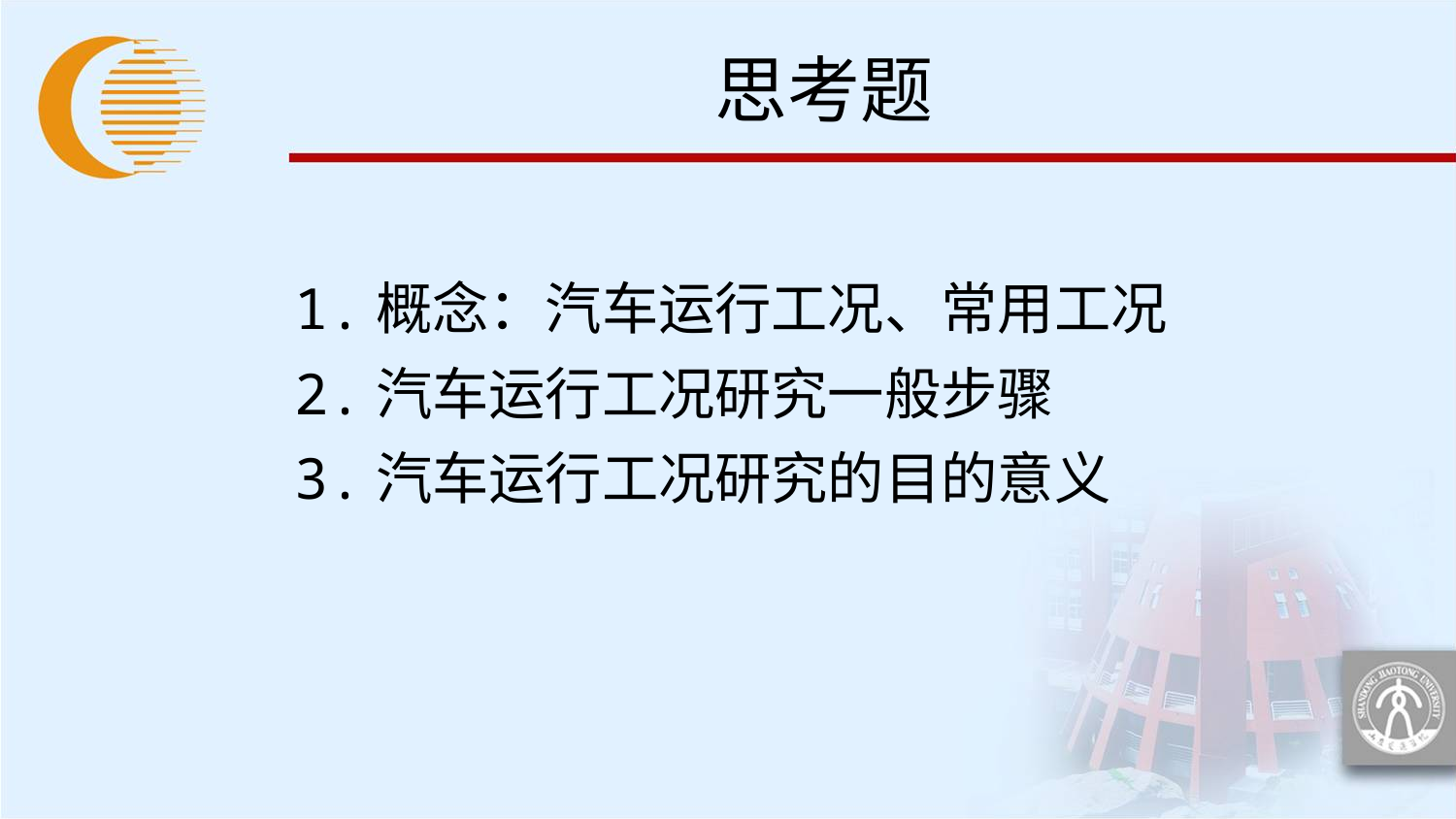

# 思考题
1.概念：汽车运行工况、常用工况
2.汽车运行工况研究一般步骤
3.汽车运行工况研究的目的意义